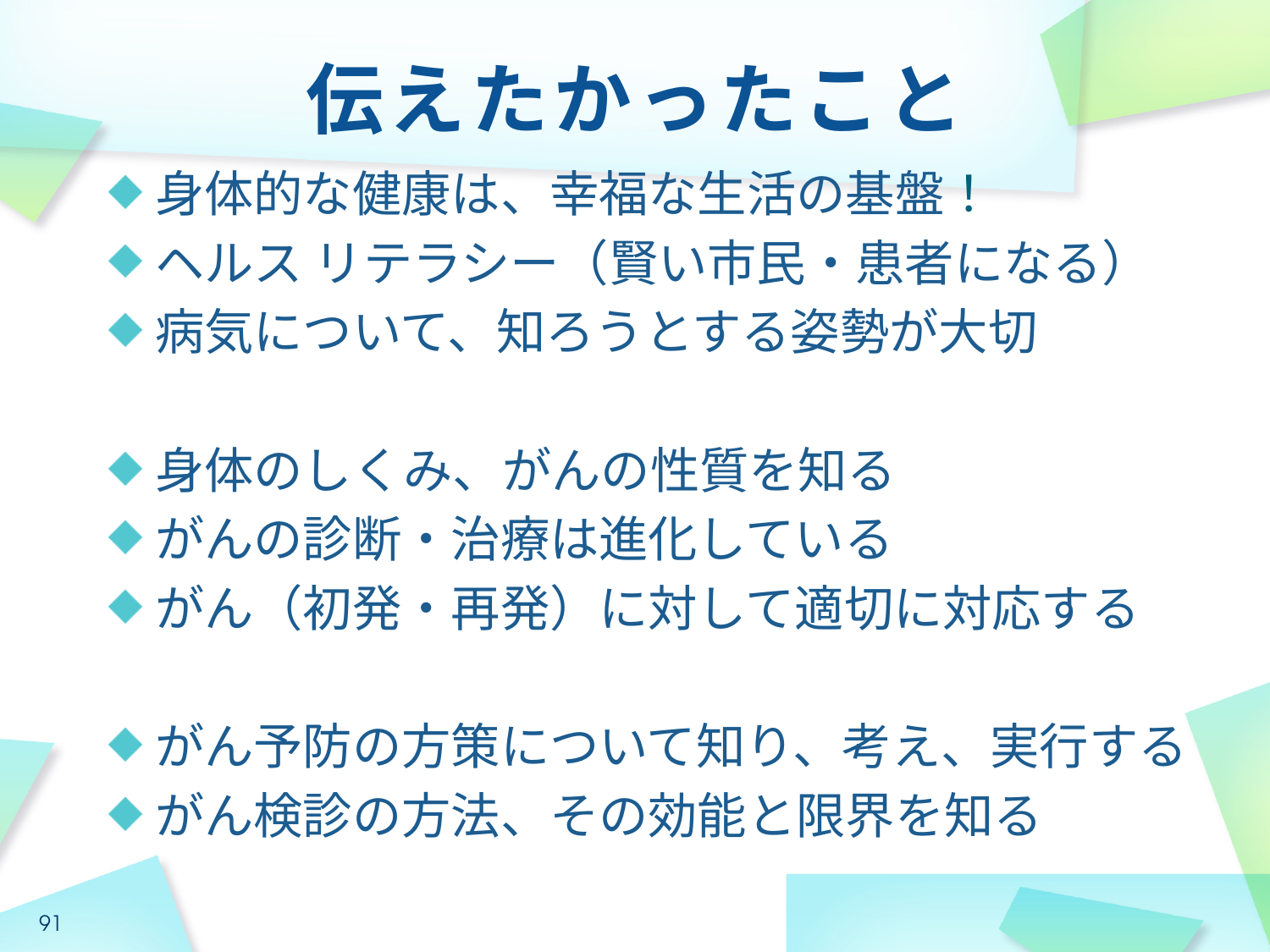

# 伝えたかったこと
身体的な健康は、幸福な生活の基盤！
ヘルス リテラシー（賢い市民・患者になる）
病気について、知ろうとする姿勢が大切

身体のしくみ、がんの性質を知る
がんの診断・治療は進化している
がん（初発・再発）に対して適切に対応する

がん予防の方策について知り、考え、実行する
がん検診の方法、その効能と限界を知る
91